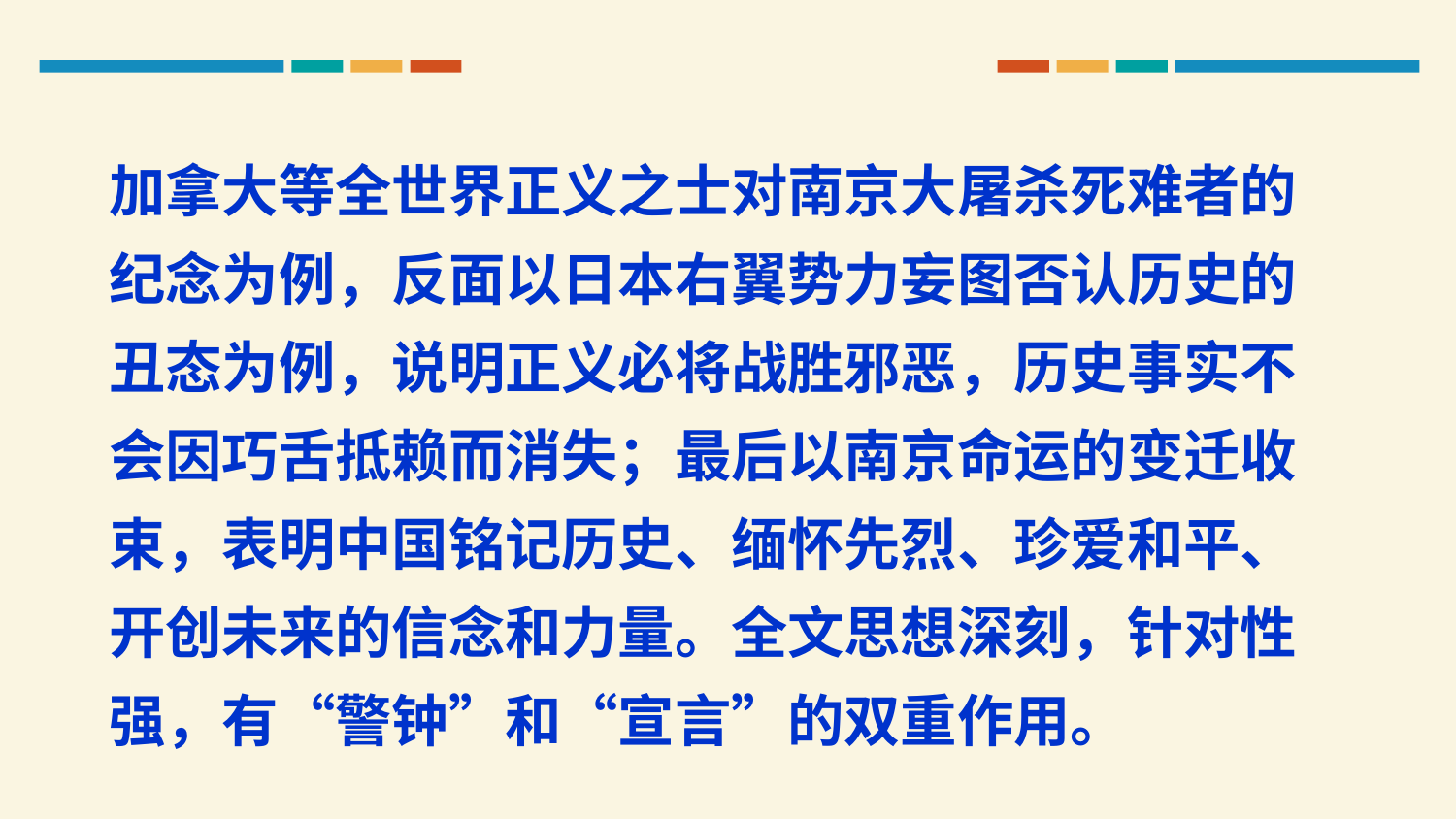

加拿大等全世界正义之士对南京大屠杀死难者的纪念为例，反面以日本右翼势力妄图否认历史的丑态为例，说明正义必将战胜邪恶，历史事实不会因巧舌抵赖而消失；最后以南京命运的变迁收束，表明中国铭记历史、缅怀先烈、珍爱和平、开创未来的信念和力量。全文思想深刻，针对性强，有“警钟”和“宣言”的双重作用。